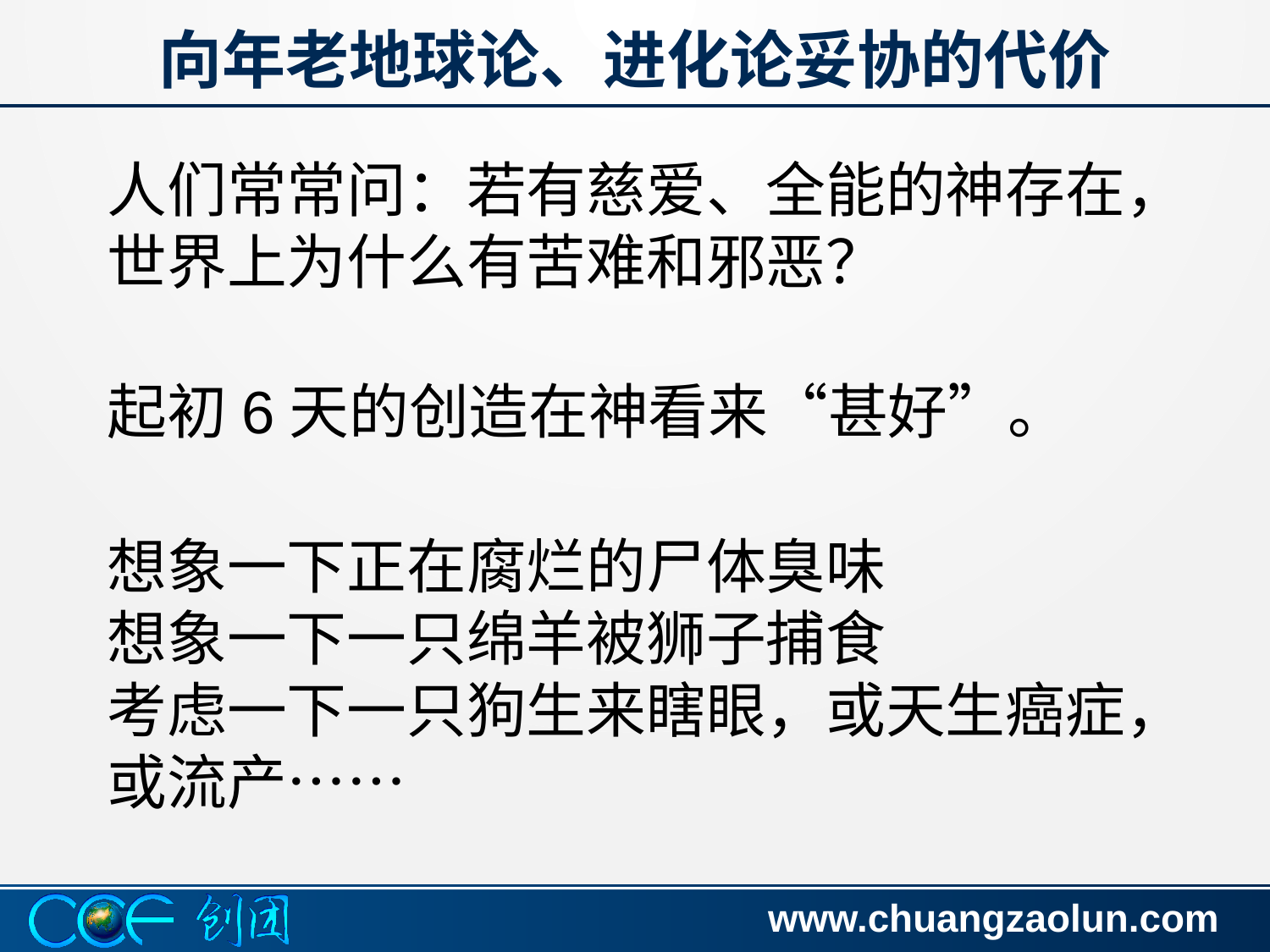

# 向年老地球论、进化论妥协的代价
人们常常问：若有慈爱、全能的神存在，世界上为什么有苦难和邪恶？
起初6天的创造在神看来“甚好”。
想象一下正在腐烂的尸体臭味
想象一下一只绵羊被狮子捕食
考虑一下一只狗生来瞎眼，或天生癌症，或流产……